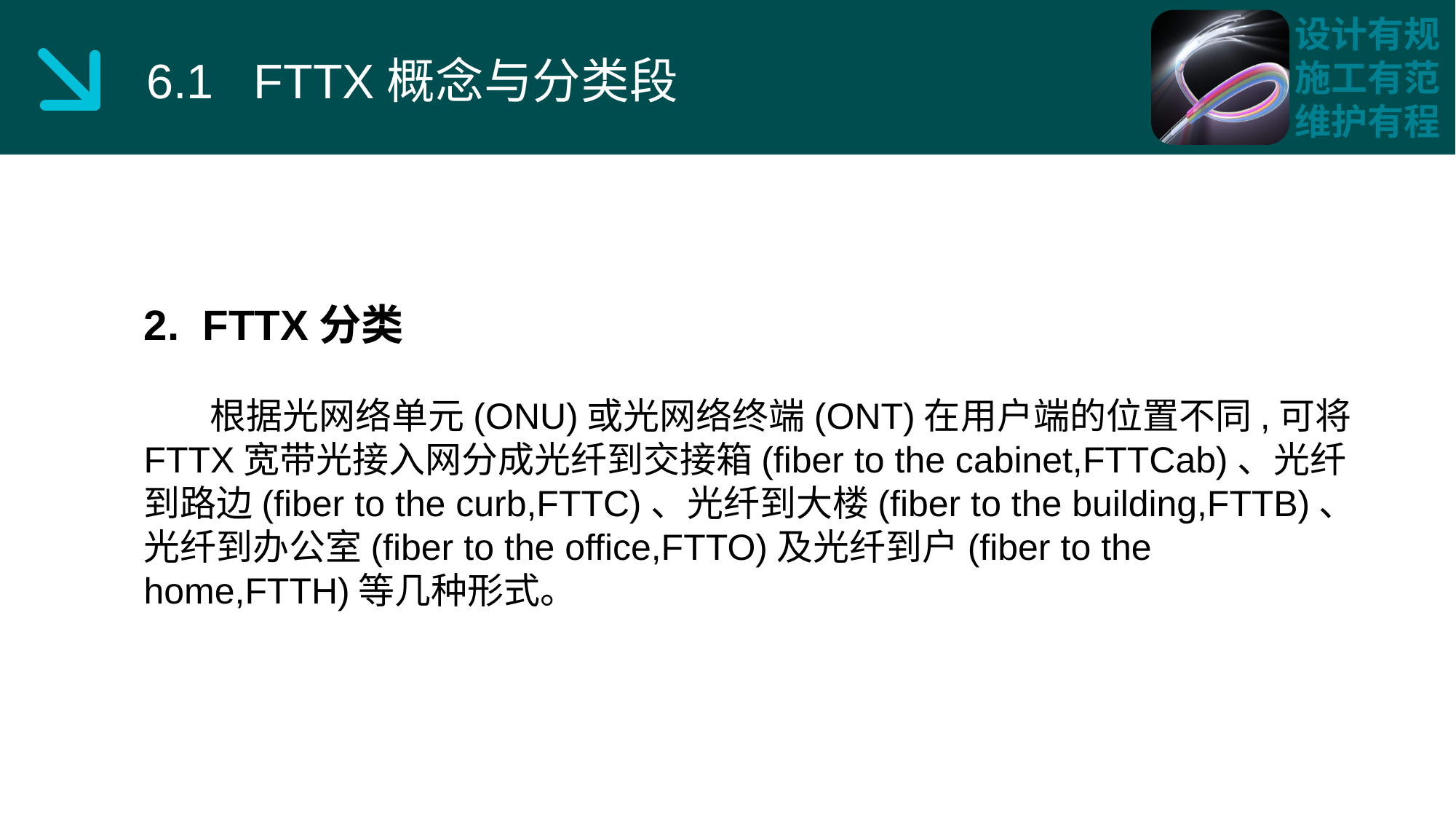

6.1   FTTX概念与分类段

2.  FTTX分类

       根据光网络单元(ONU)或光网络终端(ONT)在用户端的位置不同,可将FTTX宽带光接入网分成光纤到交接箱(fiber to the cabinet,FTTCab)、光纤到路边(fiber to the curb,FTTC)、光纤到大楼(fiber to the building,FTTB)、光纤到办公室(fiber to the office,FTTO)及光纤到户(fiber to the home,FTTH)等几种形式。